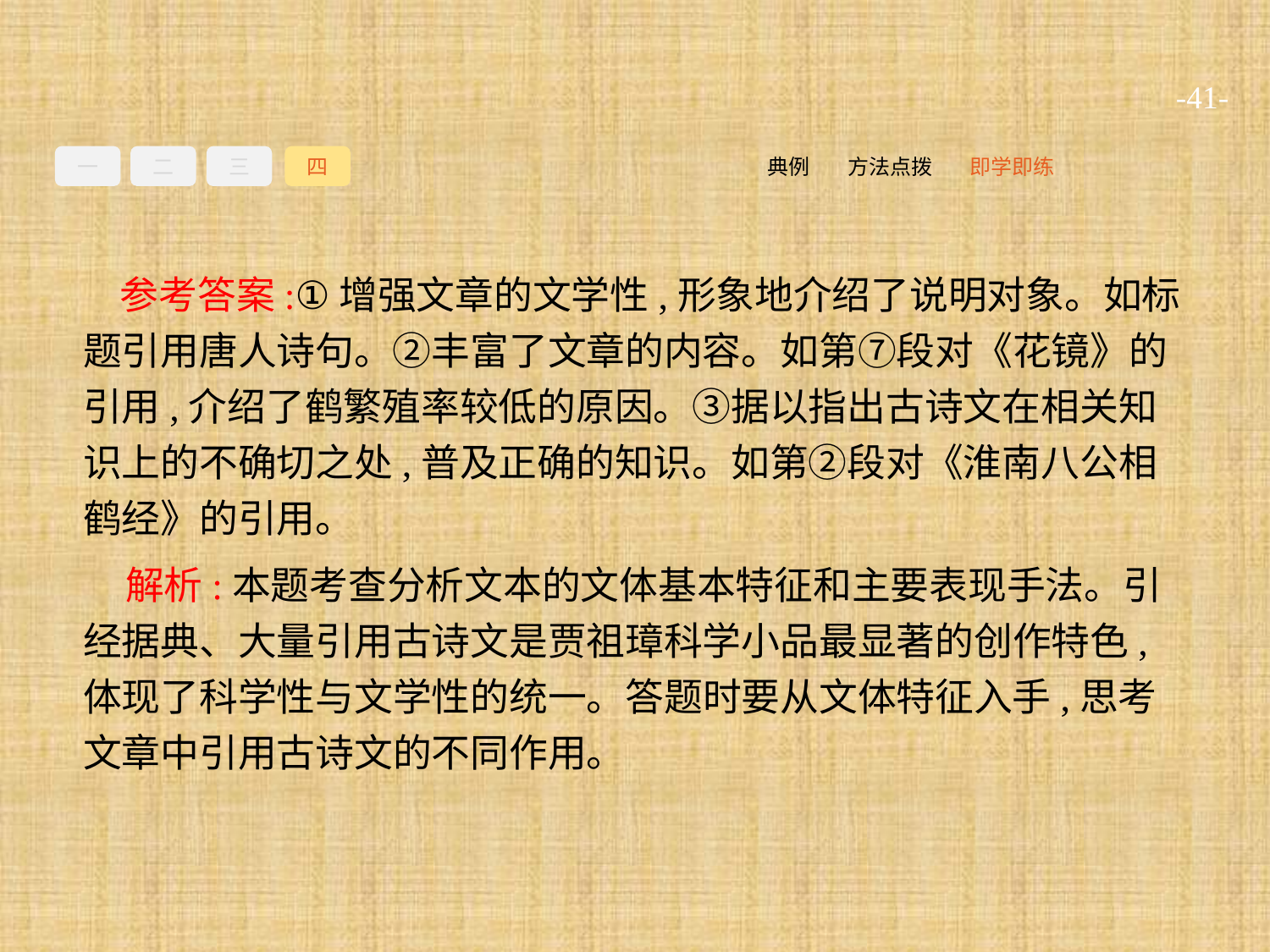

-41-
一
二
三
四
即学即练
方法点拨
典例
参考答案:①增强文章的文学性,形象地介绍了说明对象。如标题引用唐人诗句。②丰富了文章的内容。如第⑦段对《花镜》的引用,介绍了鹤繁殖率较低的原因。③据以指出古诗文在相关知识上的不确切之处,普及正确的知识。如第②段对《淮南八公相鹤经》的引用。
解析:本题考查分析文本的文体基本特征和主要表现手法。引经据典、大量引用古诗文是贾祖璋科学小品最显著的创作特色,体现了科学性与文学性的统一。答题时要从文体特征入手,思考文章中引用古诗文的不同作用。